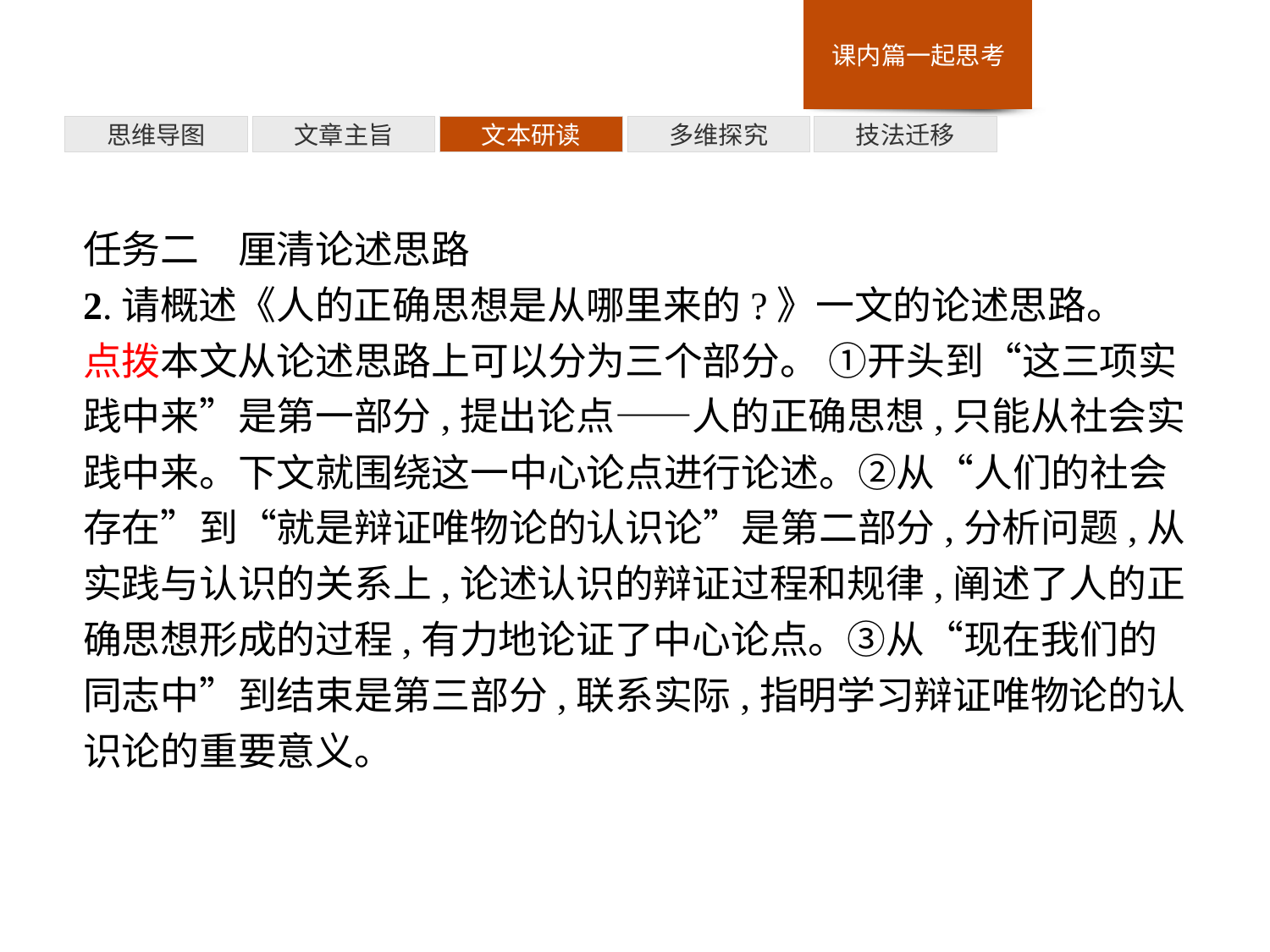

多维探究
思维导图
文章主旨
文本研读
技法迁移
任务二　厘清论述思路
2.请概述《人的正确思想是从哪里来的?》一文的论述思路。
点拨本文从论述思路上可以分为三个部分。 ①开头到“这三项实践中来”是第一部分,提出论点——人的正确思想,只能从社会实践中来。下文就围绕这一中心论点进行论述。②从“人们的社会存在”到“就是辩证唯物论的认识论”是第二部分,分析问题,从实践与认识的关系上,论述认识的辩证过程和规律,阐述了人的正确思想形成的过程,有力地论证了中心论点。③从“现在我们的同志中”到结束是第三部分,联系实际,指明学习辩证唯物论的认识论的重要意义。